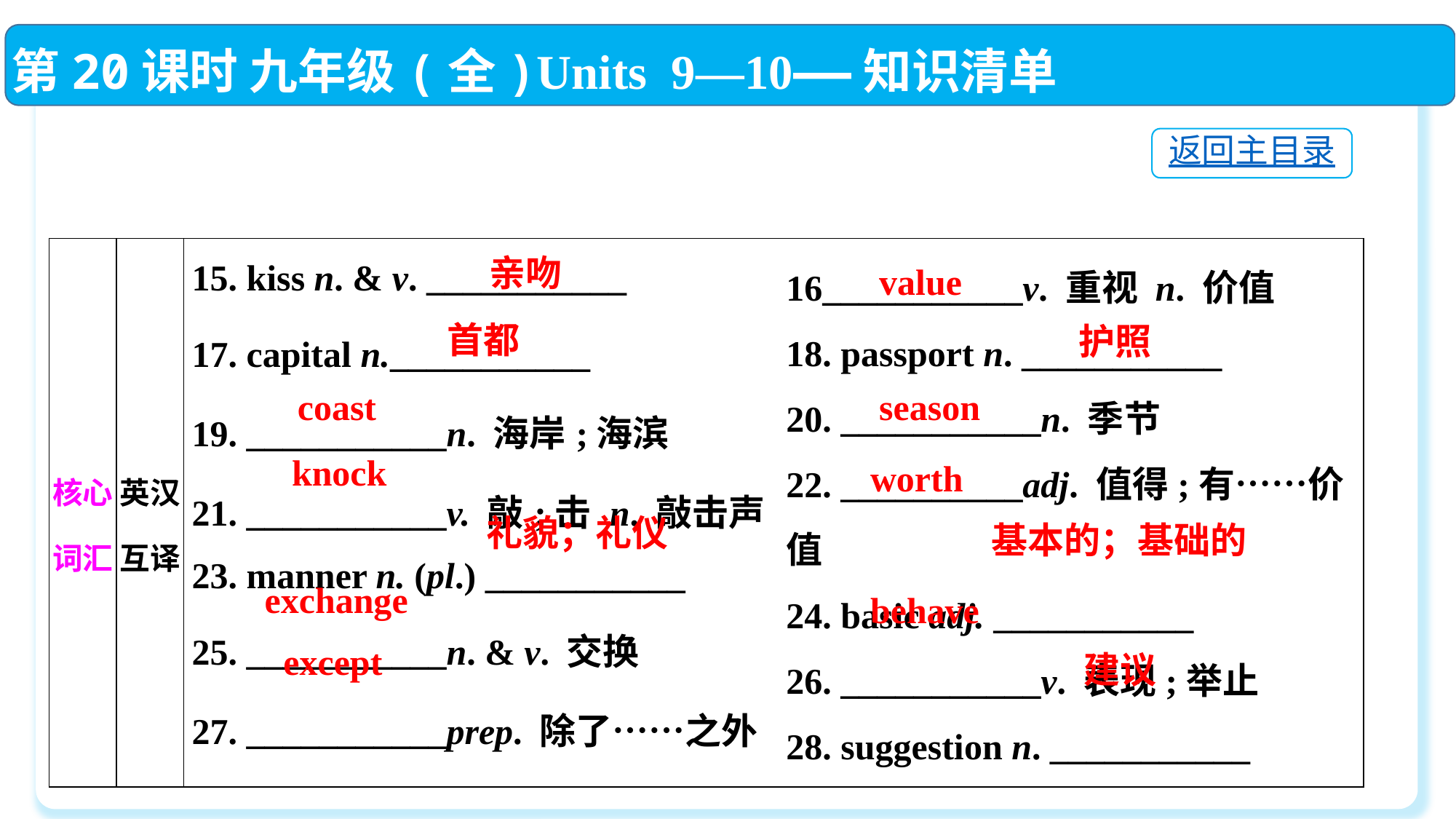

第20课时 九年级(全)Units  9—10——知识清单

返回主目录
16___________v. 重视 n. 价值
18. passport n. ___________
20. ___________n. 季节
22. __________adj. 值得;有……价值
24. basic adj. ___________
26. ___________v. 表现;举止
28. suggestion n. ___________

| 核心词汇 | 英汉互译 | 15. kiss n. & v. \_\_\_\_\_\_\_\_\_\_\_ 17. capital n.\_\_\_\_\_\_\_\_\_\_\_　　　 19. \_\_\_\_\_\_\_\_\_\_\_n. 海岸;海滨 21. \_\_\_\_\_\_\_\_\_\_\_v. 敲;击 n. 敲击声 23. manner n. (pl.) \_\_\_\_\_\_\_\_\_\_\_ 25. \_\_\_\_\_\_\_\_\_\_\_n. & v. 交换 27. \_\_\_\_\_\_\_\_\_\_\_prep. 除了……之外 |
| --- | --- | --- |
亲吻
value
首都
护照
season
coast
knock
worth
礼貌；礼仪
基本的；基础的
exchange
behave
except
建议